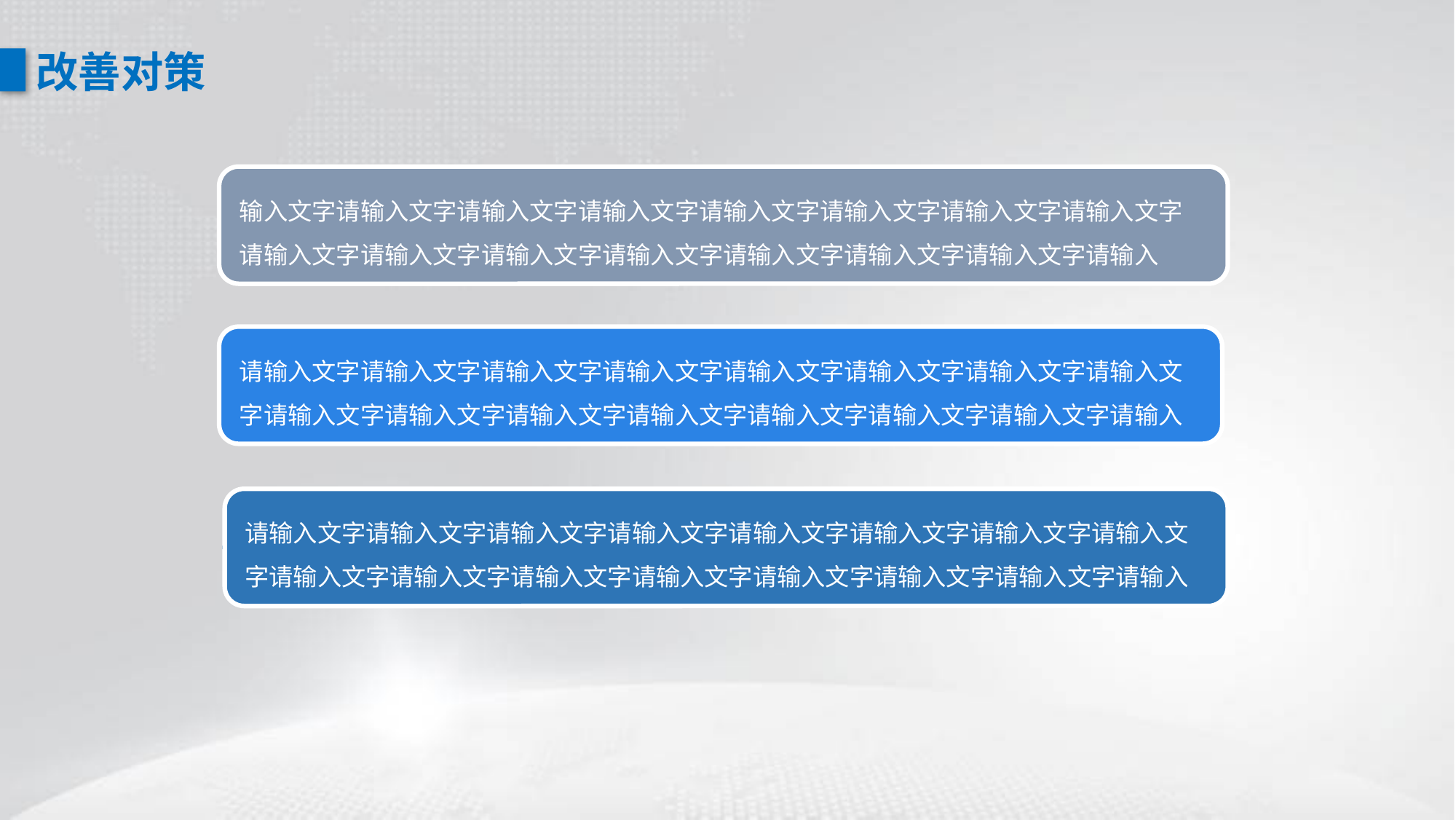

改善对策
输入文字请输入文字请输入文字请输入文字请输入文字请输入文字请输入文字请输入文字请输入文字请输入文字请输入文字请输入文字请输入文字请输入文字请输入文字请输入

请输入文字请输入文字请输入文字请输入文字请输入文字请输入文字请输入文字请输入文字请输入文字请输入文字请输入文字请输入文字请输入文字请输入文字请输入文字请输入

请输入文字请输入文字请输入文字请输入文字请输入文字请输入文字请输入文字请输入文字请输入文字请输入文字请输入文字请输入文字请输入文字请输入文字请输入文字请输入